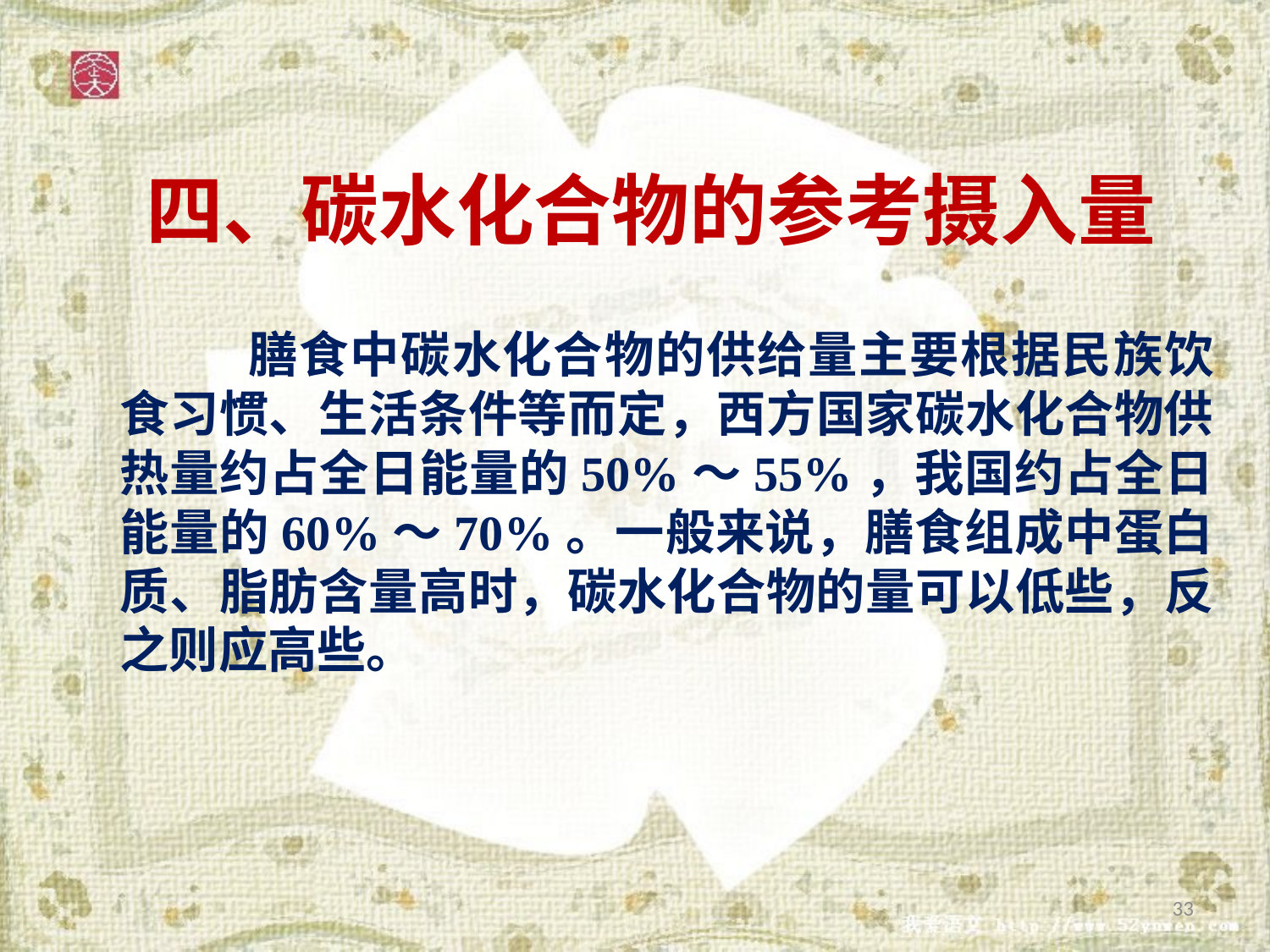

# 四、碳水化合物的参考摄入量
	         膳食中碳水化合物的供给量主要根据民族饮食习惯、生活条件等而定，西方国家碳水化合物供热量约占全日能量的50%～55%，我国约占全日能量的60%～70%。一般来说，膳食组成中蛋白质、脂肪含量高时，碳水化合物的量可以低些，反之则应高些。
33